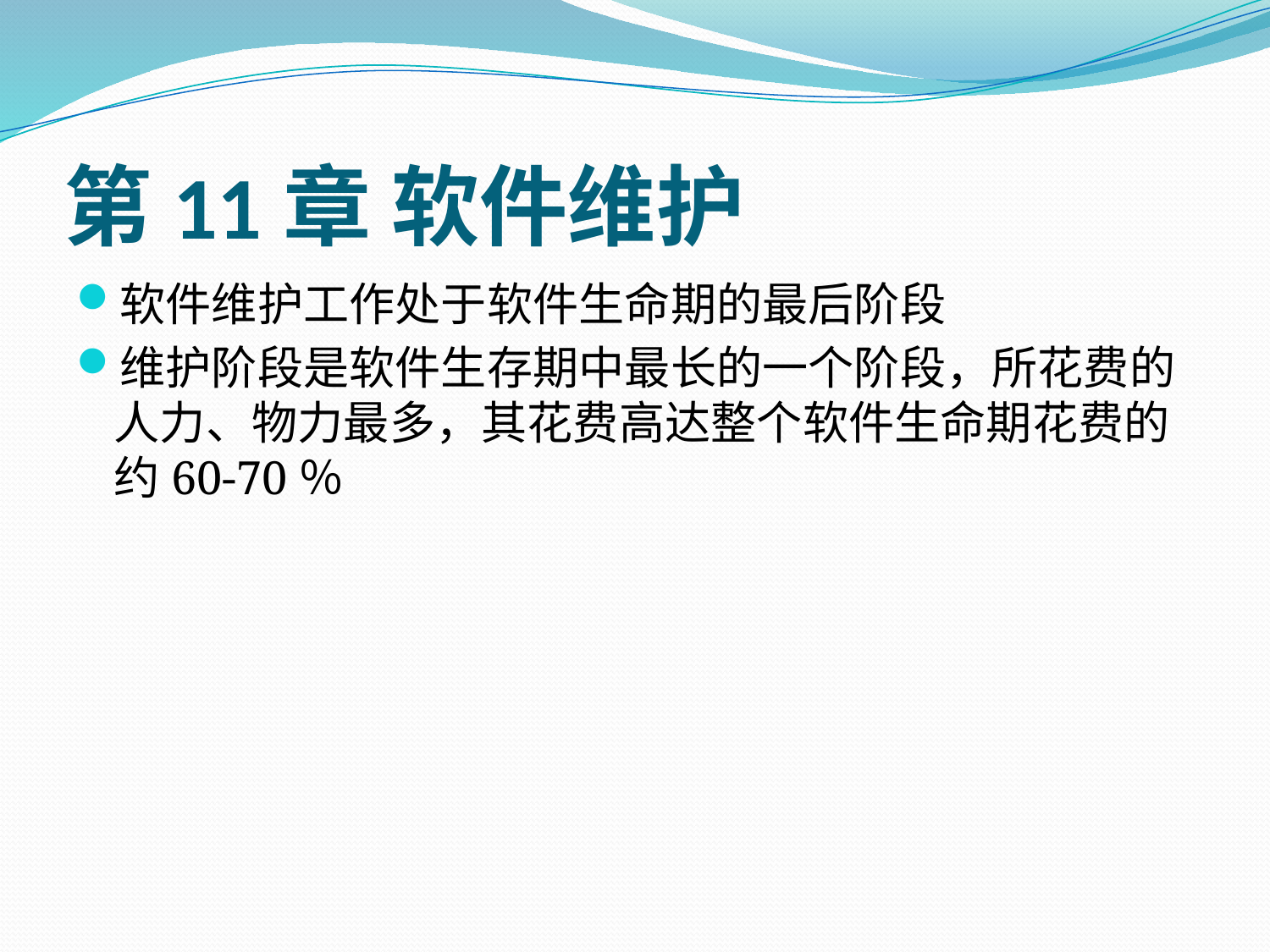

# 第11章 软件维护
软件维护工作处于软件生命期的最后阶段
维护阶段是软件生存期中最长的一个阶段，所花费的人力、物力最多，其花费高达整个软件生命期花费的约60-70％